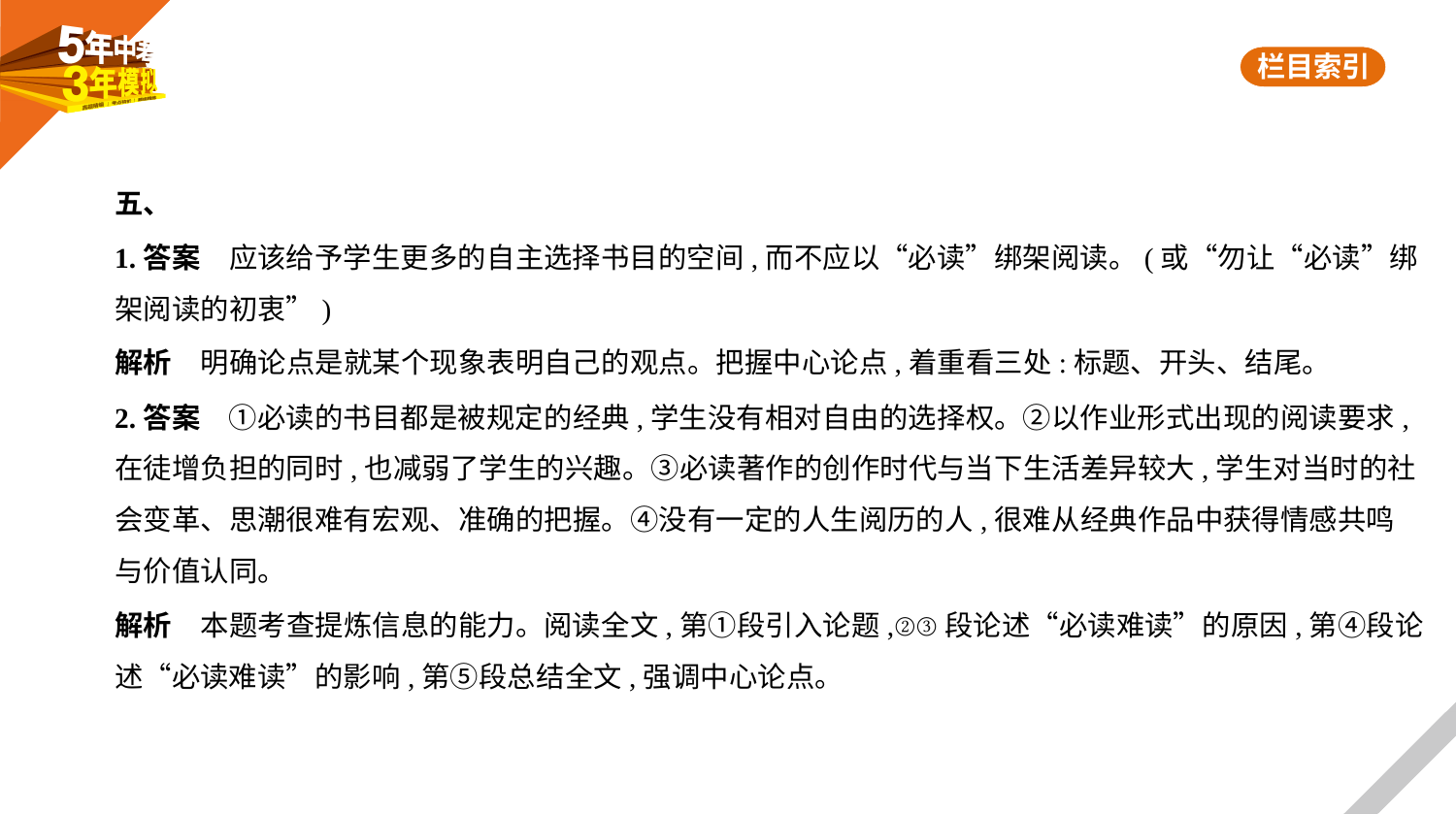

五、
1.答案　应该给予学生更多的自主选择书目的空间,而不应以“必读”绑架阅读。(或“勿让“必读”绑
架阅读的初衷”)
解析　明确论点是就某个现象表明自己的观点。把握中心论点,着重看三处:标题、开头、结尾。
2.答案　①必读的书目都是被规定的经典,学生没有相对自由的选择权。②以作业形式出现的阅读要求,
在徒增负担的同时,也减弱了学生的兴趣。③必读著作的创作时代与当下生活差异较大,学生对当时的社
会变革、思潮很难有宏观、准确的把握。④没有一定的人生阅历的人,很难从经典作品中获得情感共鸣
与价值认同。
解析　本题考查提炼信息的能力。阅读全文,第①段引入论题,②③段论述“必读难读”的原因,第④段论
述“必读难读”的影响,第⑤段总结全文,强调中心论点。